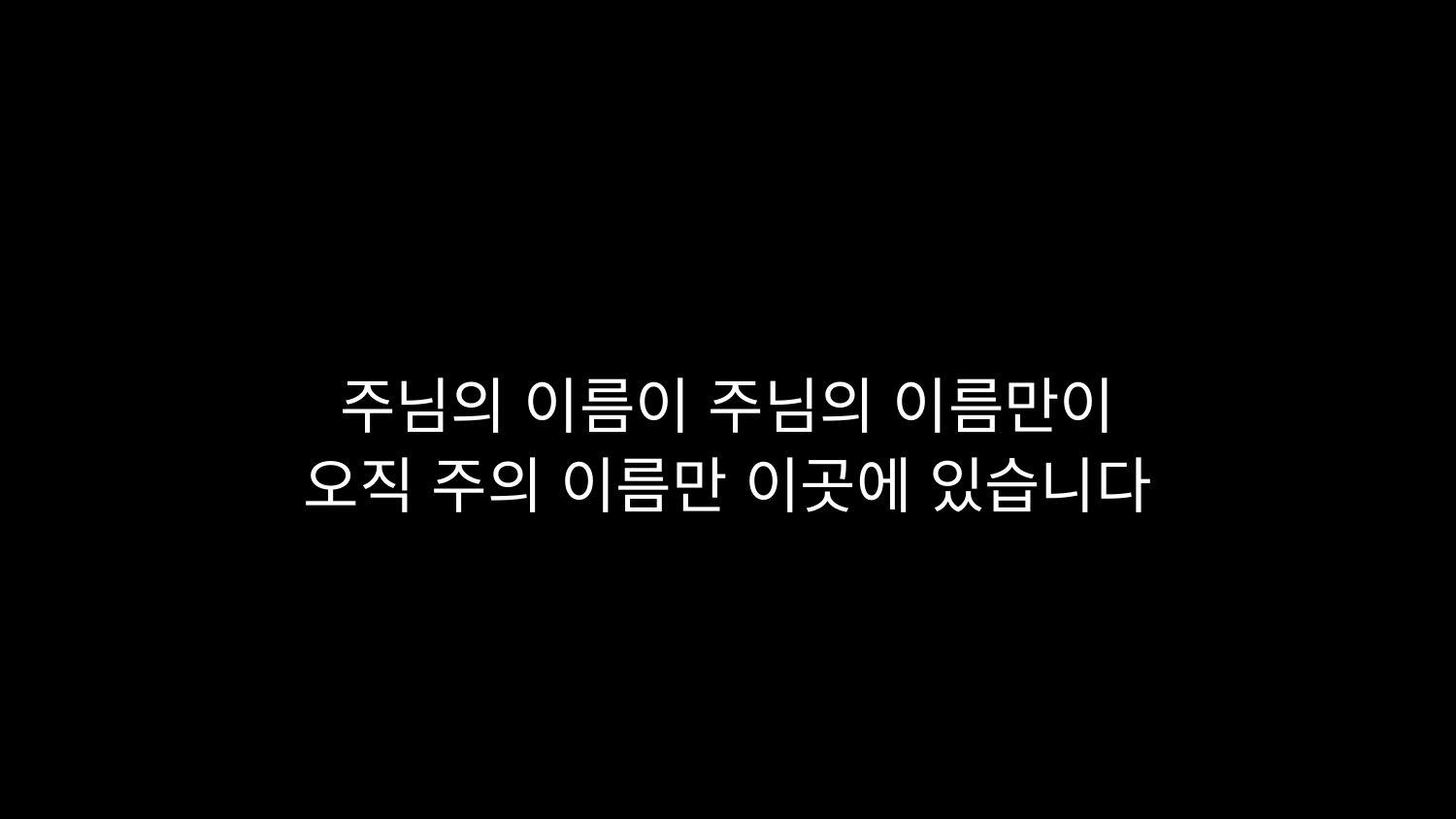

# 주님의 이름이 주님의 이름만이 오직 주의 이름만 이곳에 있습니다